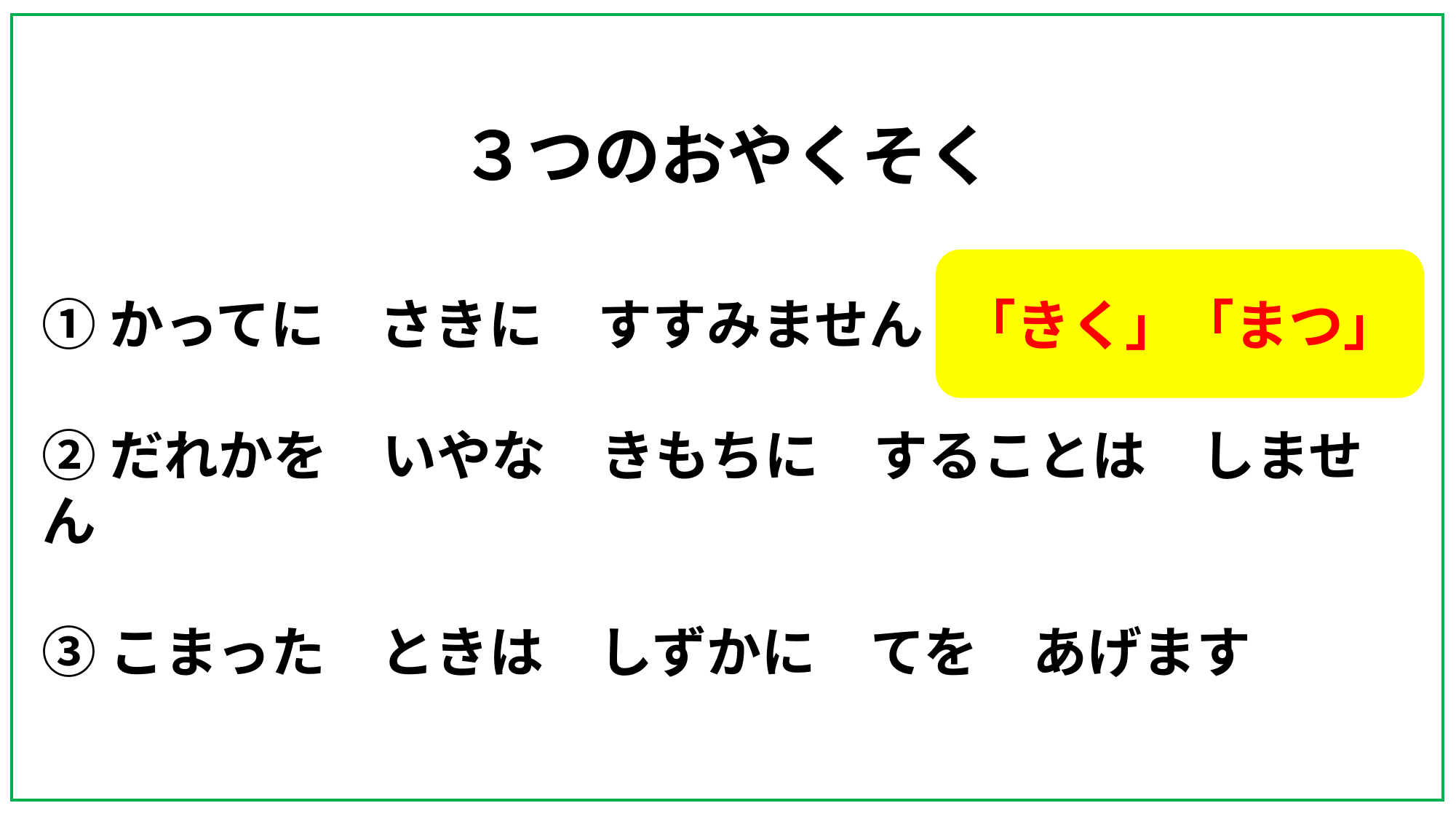

３つのおやくそく
「きく」「まつ」
①かってに　さきに　すすみません

②だれかを　いやな　きもちに　することは　しません

③こまった　ときは　しずかに　てを　あげます